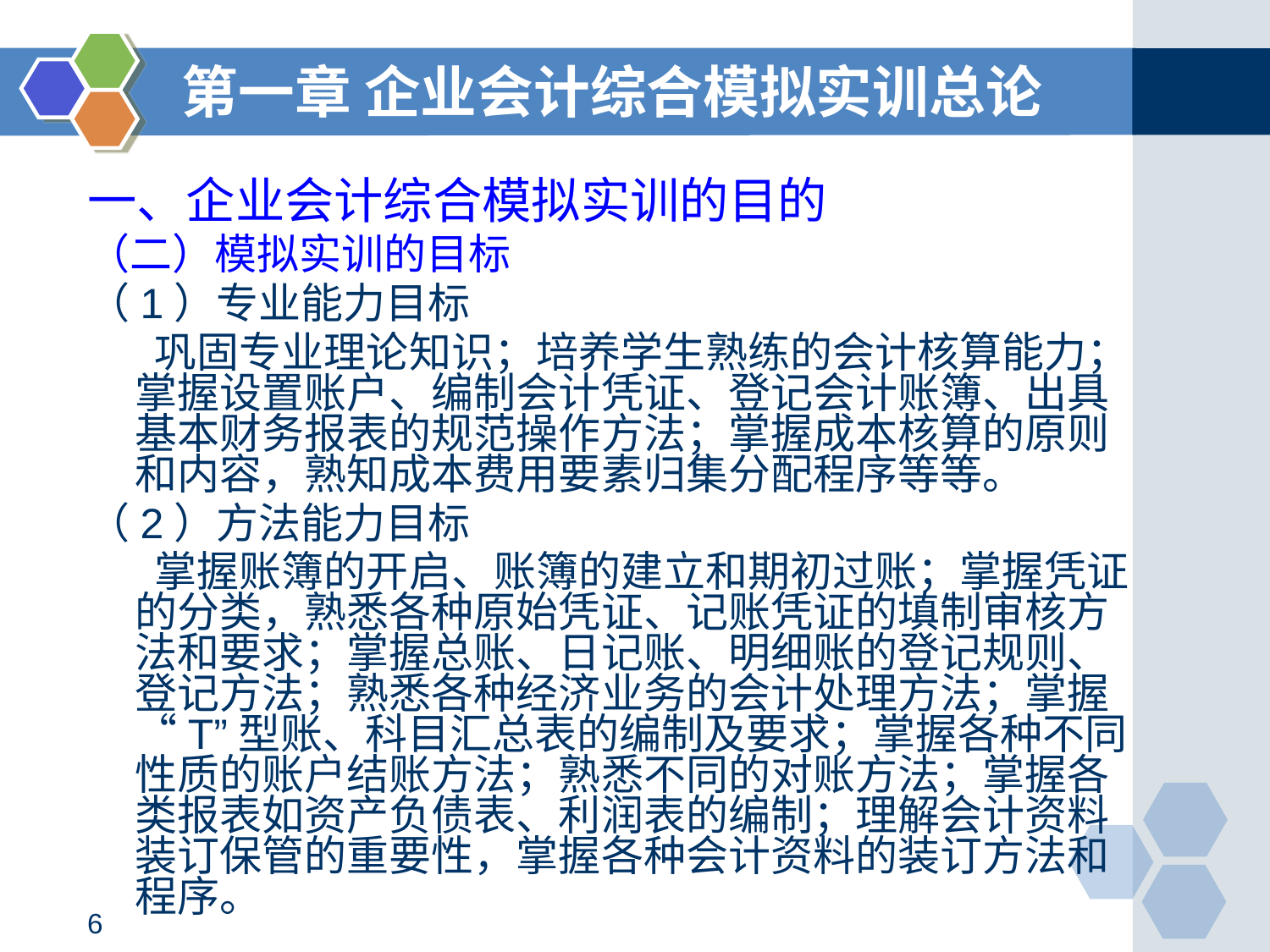

第一章 企业会计综合模拟实训总论
一、企业会计综合模拟实训的目的
（二）模拟实训的目标
（1）专业能力目标
      巩固专业理论知识；培养学生熟练的会计核算能力；掌握设置账户、编制会计凭证、登记会计账簿、出具基本财务报表的规范操作方法；掌握成本核算的原则和内容，熟知成本费用要素归集分配程序等等。
（2）方法能力目标
      掌握账簿的开启、账簿的建立和期初过账；掌握凭证的分类，熟悉各种原始凭证、记账凭证的填制审核方法和要求；掌握总账、日记账、明细账的登记规则、登记方法；熟悉各种经济业务的会计处理方法；掌握“T”型账、科目汇总表的编制及要求；掌握各种不同性质的账户结账方法；熟悉不同的对账方法；掌握各类报表如资产负债表、利润表的编制；理解会计资料装订保管的重要性，掌握各种会计资料的装订方法和程序。